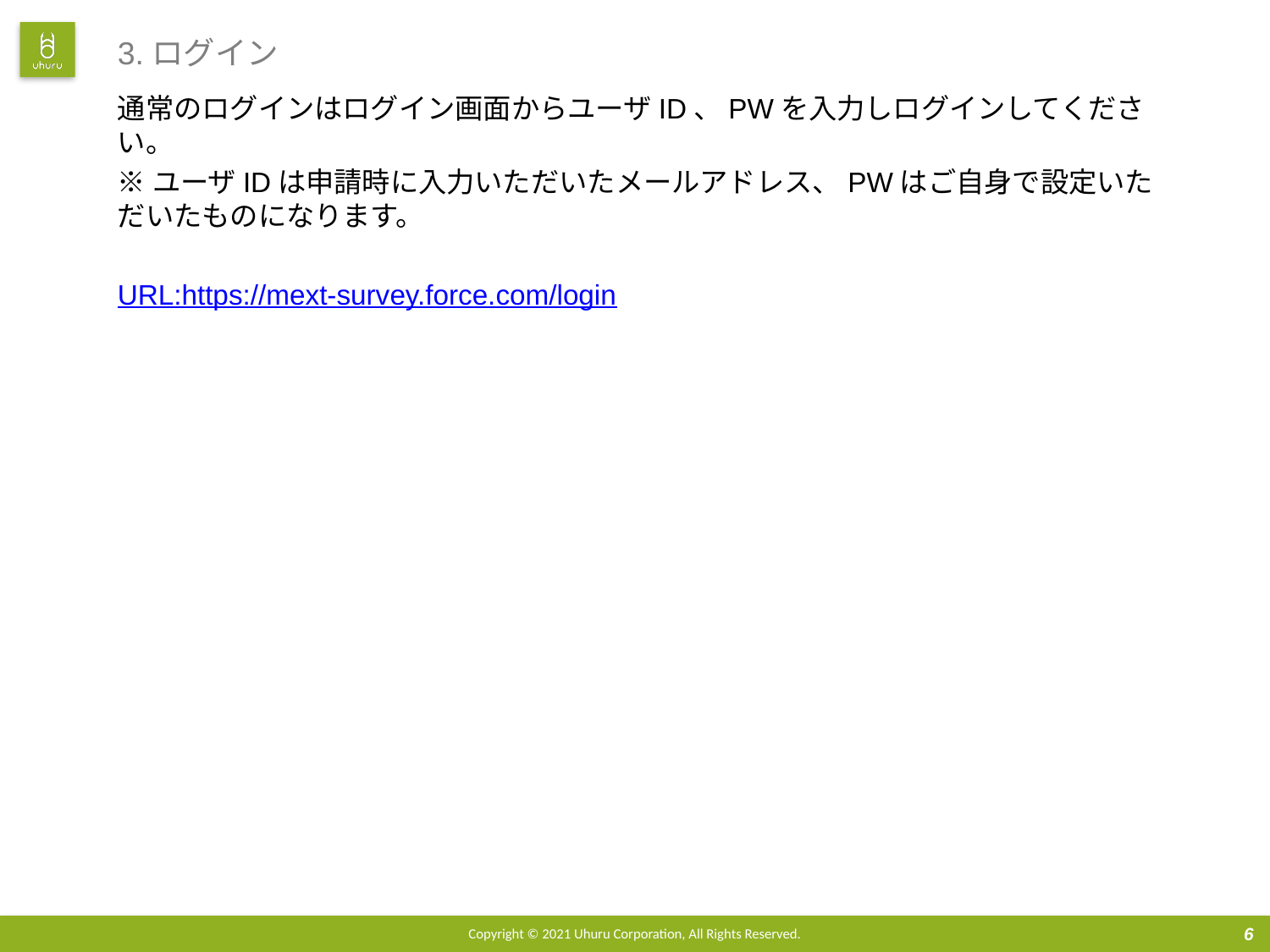

# 3.ログイン
通常のログインはログイン画面からユーザID、PWを入力しログインしてください。
※ユーザIDは申請時に入力いただいたメールアドレス、PWはご自身で設定いただいたものになります。

URL:https://mext-survey.force.com/login

6